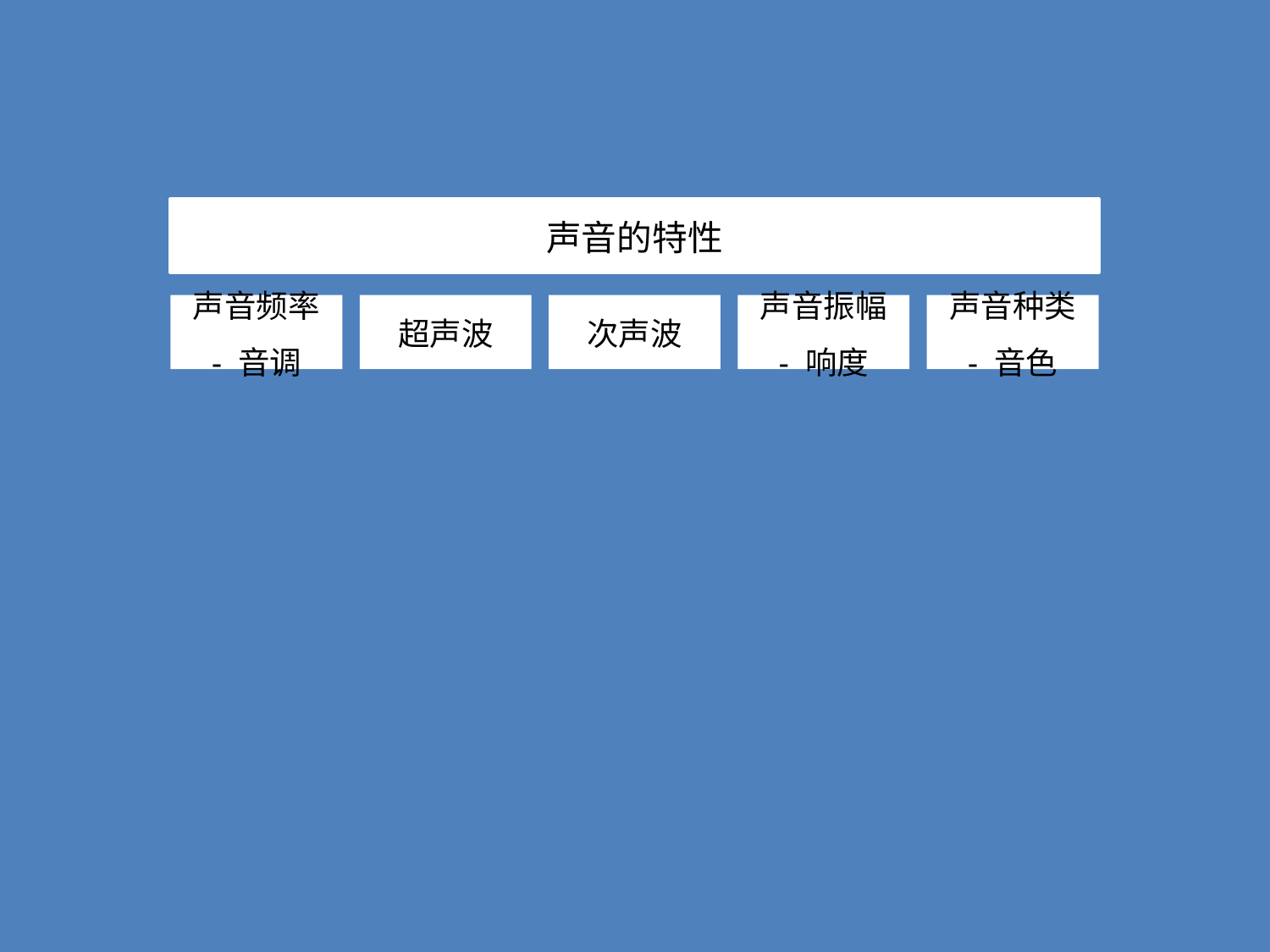

声音的特性
声音频率
- 音调
超声波
次声波
声音振幅
- 响度
声音种类
- 音色